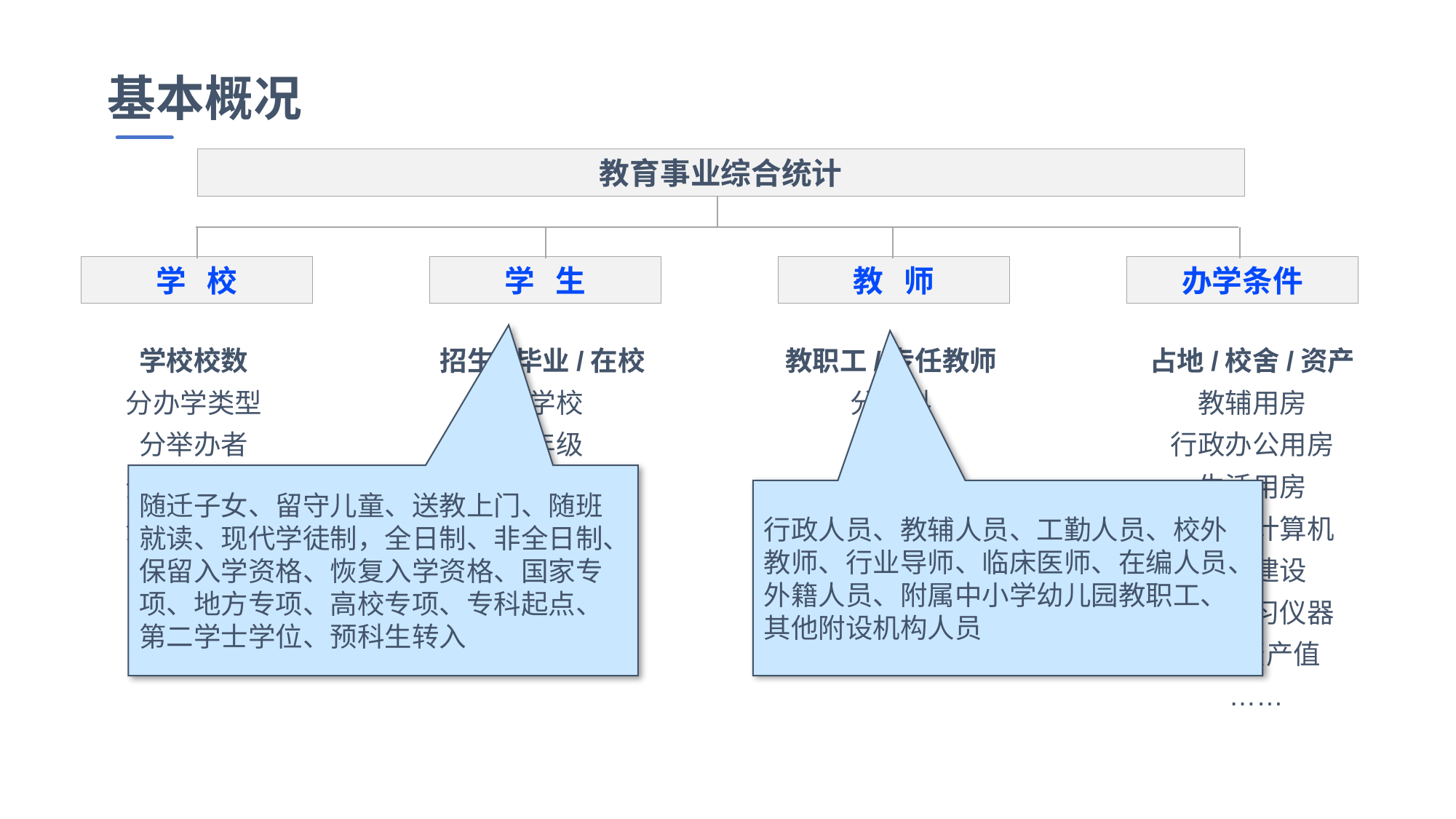

基本概况
教育事业综合统计
学   校
学   生
教   师
办学条件
学校校数
分办学类型
分举办者
分城乡类型
分性质类别
……
招生/毕业/在校
分学校
分年级
分年龄
分专业
……
教职工/专任教师
分学科
分学历
分职称
分年龄
……
占地/校舍/资产
教辅用房
行政办公用房
生活用房
图书、计算机
网络建设
教学实习仪器
设备资产值
 ……
随迁子女、留守儿童、送教上门、随班就读、现代学徒制，全日制、非全日制、保留入学资格、恢复入学资格、国家专项、地方专项、高校专项、专科起点、第二学士学位、预科生转入
行政人员、教辅人员、工勤人员、校外教师、行业导师、临床医师、在编人员、外籍人员、附属中小学幼儿园教职工、其他附设机构人员